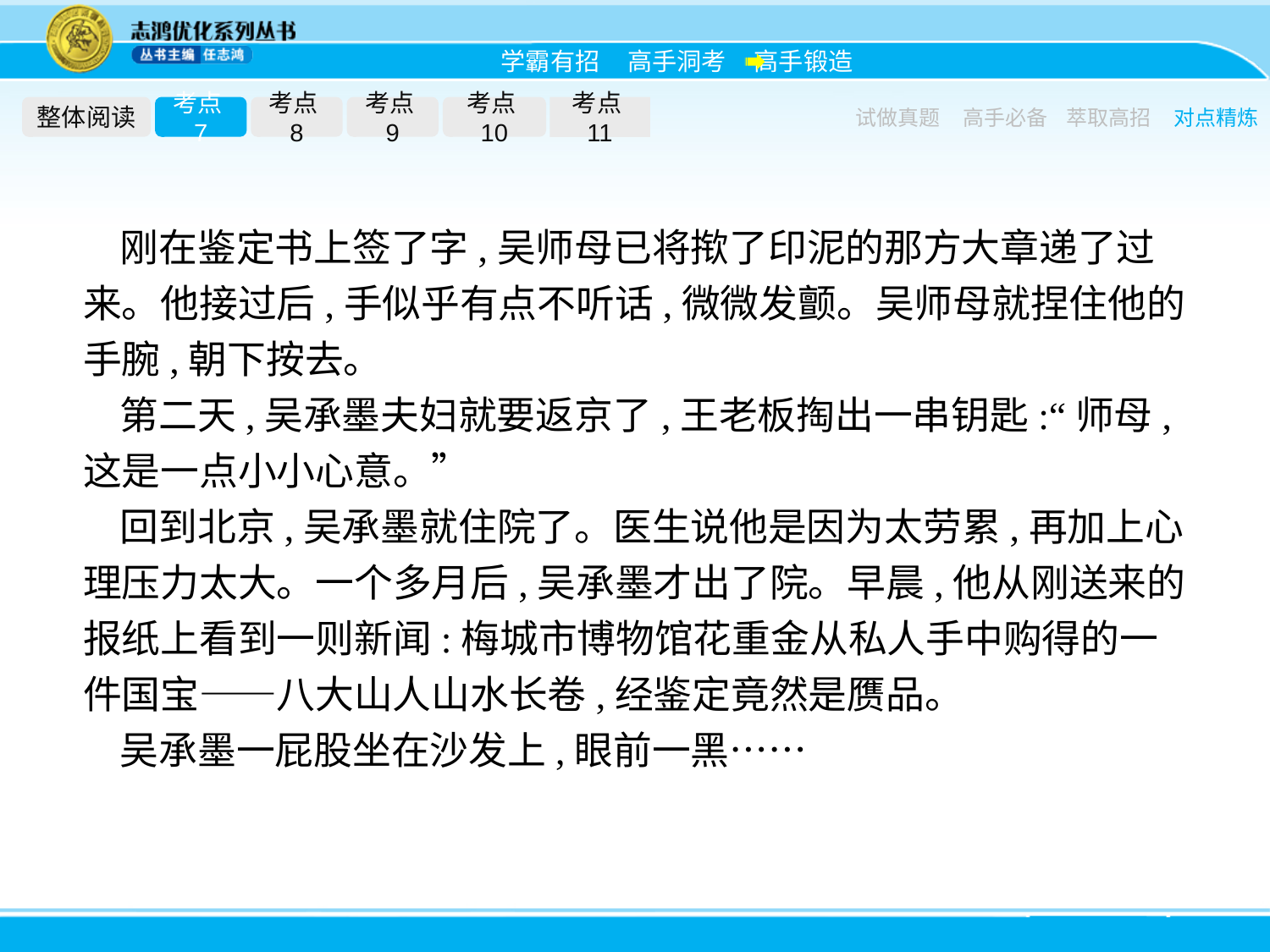

整体阅读
考点7
考点8
考点9
考点10
考点11
试做真题
高手必备
萃取高招
对点精炼
刚在鉴定书上签了字,吴师母已将揿了印泥的那方大章递了过来。他接过后,手似乎有点不听话,微微发颤。吴师母就捏住他的手腕,朝下按去。
第二天,吴承墨夫妇就要返京了,王老板掏出一串钥匙:“师母,这是一点小小心意。”
回到北京,吴承墨就住院了。医生说他是因为太劳累,再加上心理压力太大。一个多月后,吴承墨才出了院。早晨,他从刚送来的报纸上看到一则新闻:梅城市博物馆花重金从私人手中购得的一件国宝——八大山人山水长卷,经鉴定竟然是赝品。
吴承墨一屁股坐在沙发上,眼前一黑……